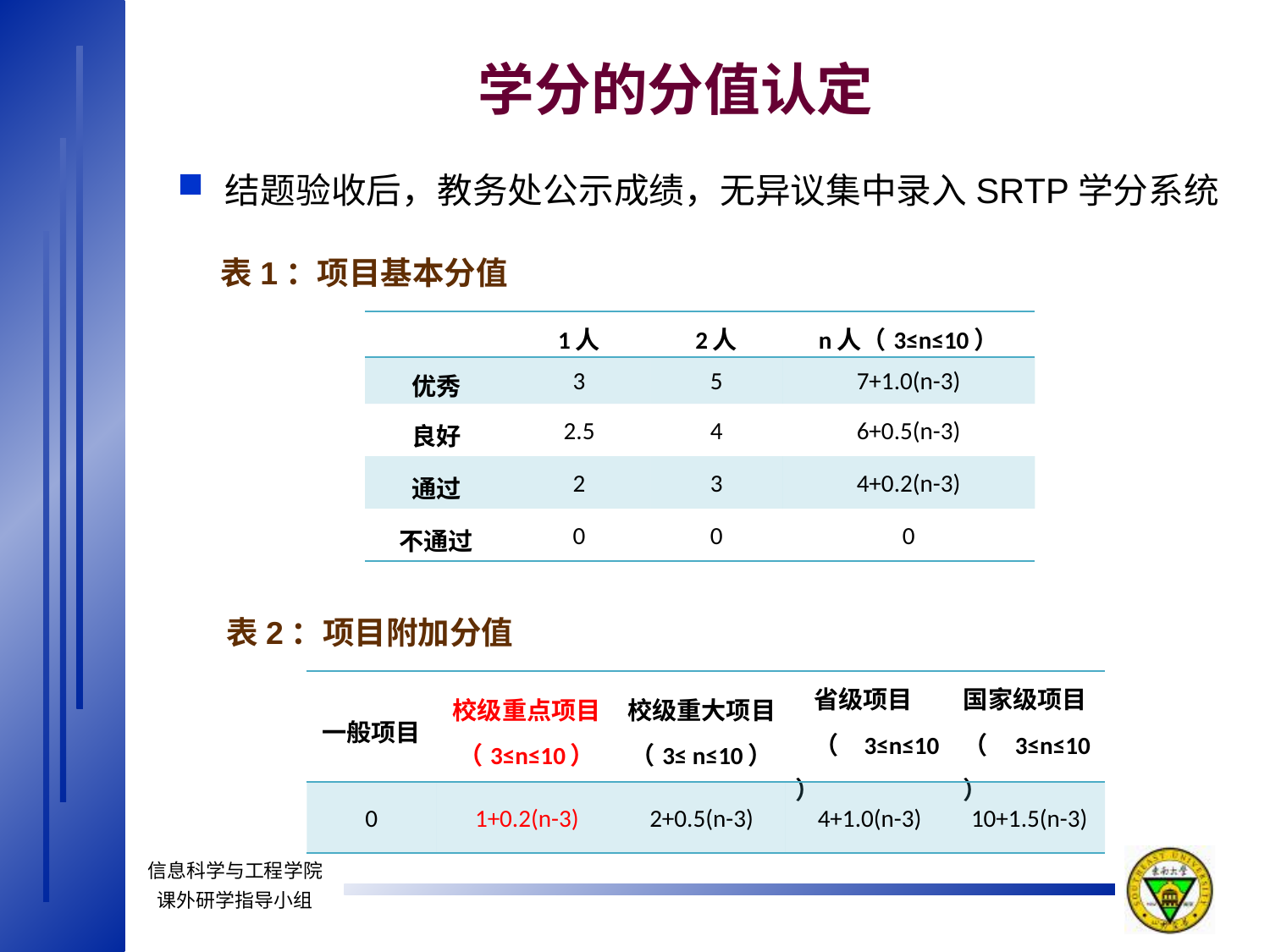

学分的分值认定
结题验收后，教务处公示成绩，无异议集中录入SRTP学分系统
表1：项目基本分值
|  | 1人 | 2人 | n人（3≤n≤10） |
| --- | --- | --- | --- |
| 优秀 | 3 | 5 | 7+1.0(n-3) |
| 良好 | 2.5 | 4 | 6+0.5(n-3) |
| 通过 | 2 | 3 | 4+0.2(n-3) |
| 不通过 | 0 | 0 | 0 |
表2：项目附加分值
| 一般项目 | 校级重点项目 （3≤n≤10） | 校级重大项目 （3≤ n≤10） | 省级项目 （3≤n≤10） | 国家级项目 （3≤n≤10） |
| --- | --- | --- | --- | --- |
| 0 | 1+0.2(n-3) | 2+0.5(n-3) | 4+1.0(n-3) | 10+1.5(n-3) |